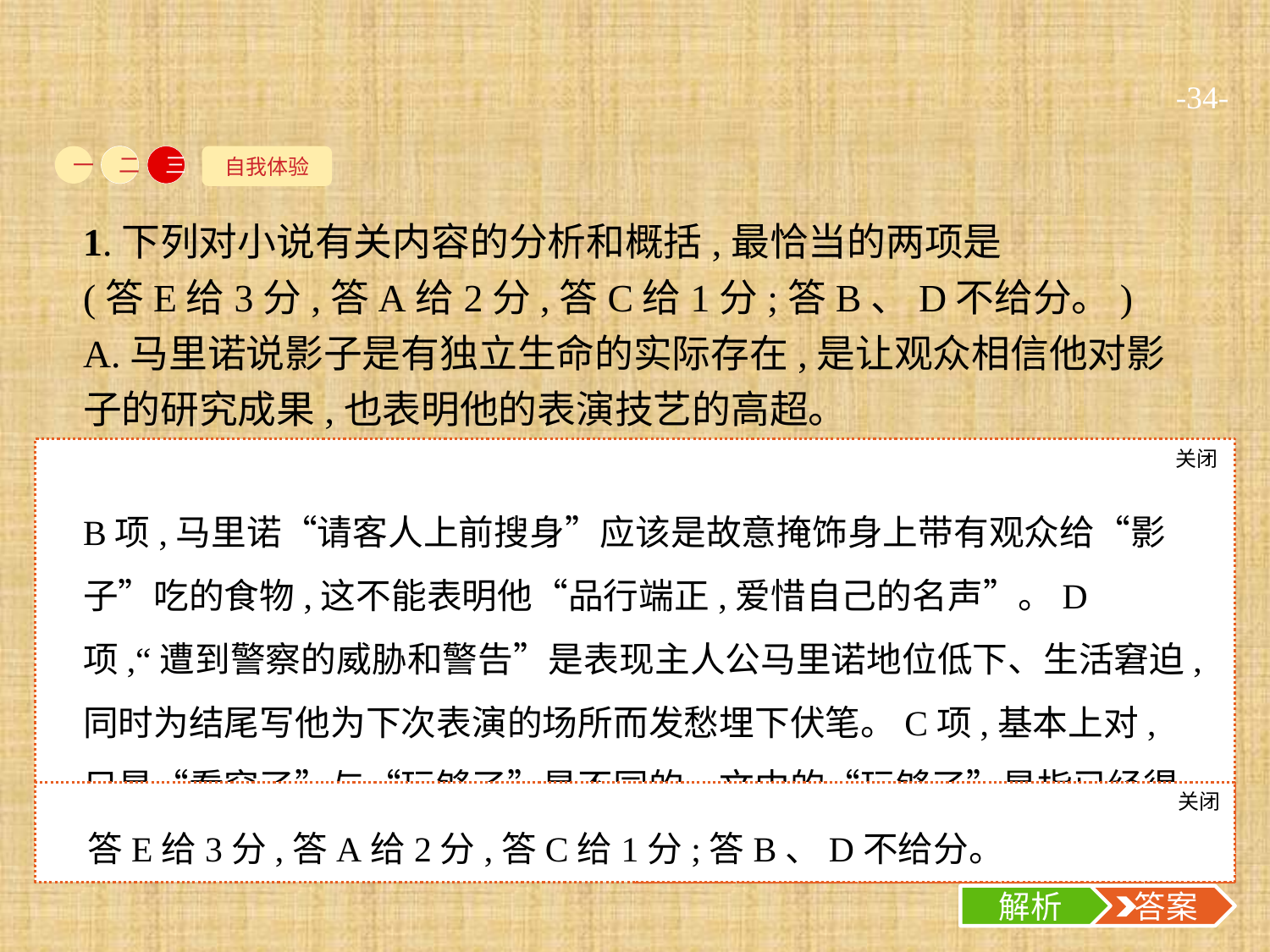

-34-
自我体验
一
二
三
1.下列对小说有关内容的分析和概括,最恰当的两项是
(答E给3分,答A给2分,答C给1分;答B、D不给分。)
A.马里诺说影子是有独立生命的实际存在,是让观众相信他对影子的研究成果,也表明他的表演技艺的高超。
B.马里诺离开饭店前,请客人上前搜身,以证明他没有带走任何物品,这表明他品行端正,爱惜自己的名声。
C.马里诺谢幕时,有人发出“幻术玩够了,来点音乐”的呼声,这呼声暗示客人们看穿了幻术,需要更多的娱乐节目刺激。
D.马里诺穿过花园时,遭到警察的威胁和警告,表明马里诺的影子表演缺乏新意,已经让警察感到厌烦了。
E.小说对马里诺在家中茫然失神状态的描写,真实反映了一个江湖艺人的现实生活,表达了作者对这类人物的同情。

关闭
解析

B项,马里诺“请客人上前搜身”应该是故意掩饰身上带有观众给“影子”吃的食物,这不能表明他“品行端正,爱惜自己的名声”。D项,“遭到警察的威胁和警告”是表现主人公马里诺地位低下、生活窘迫,同时为结尾写他为下次表演的场所而发愁埋下伏笔。C项,基本上对,只是“看穿了”与“玩够了”是不同的。文中的“玩够了”是指已经得到了某种满足,不想再看下去,并没有“看穿”的意味。
关闭

解析
  答案

答E给3分,答A给2分,答C给1分;答B、D不给分。
解析
  答案